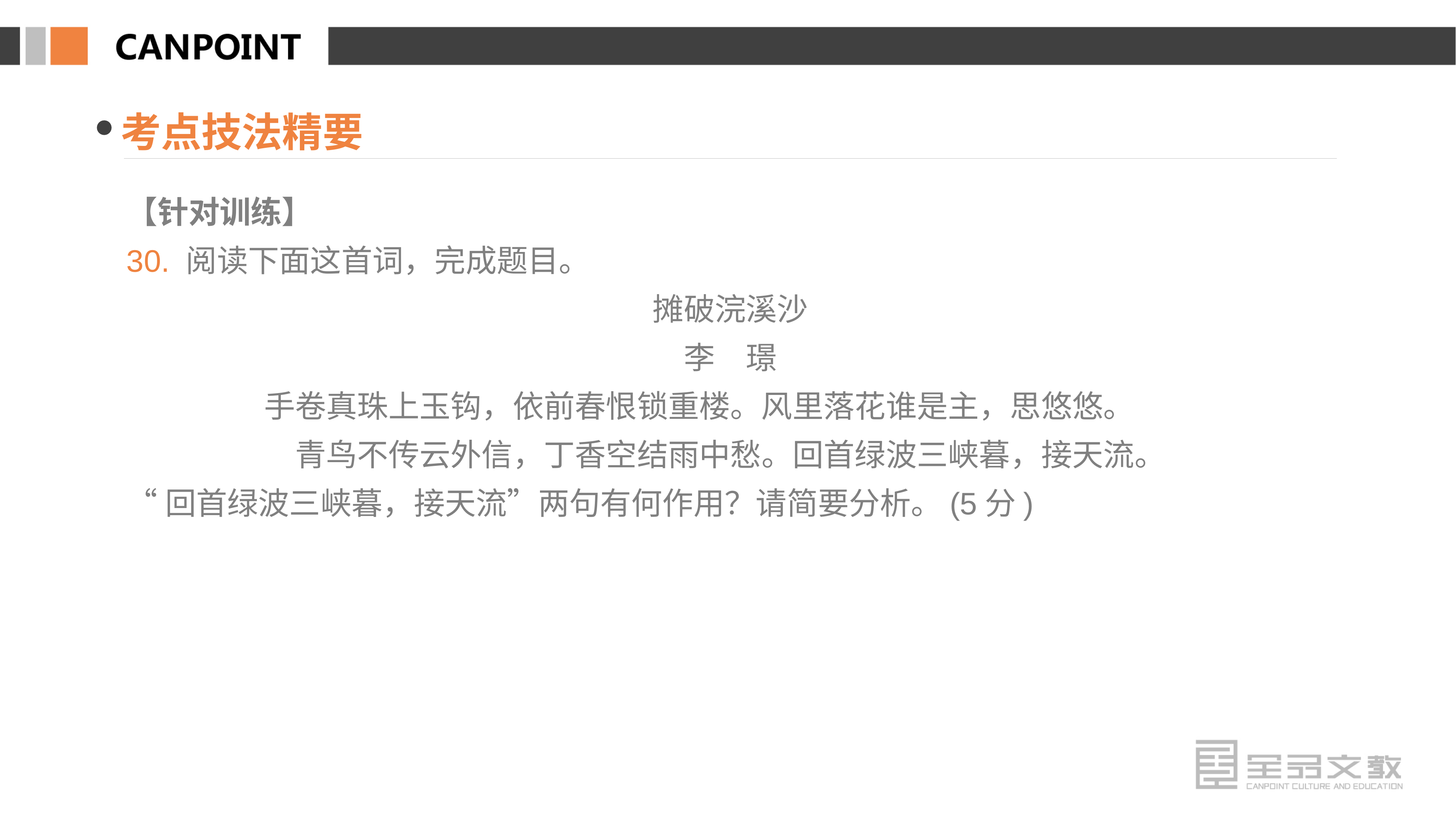

考点技法精要

【针对训练】
30. 阅读下面这首词，完成题目。
摊破浣溪沙
李　璟
手卷真珠上玉钩，依前春恨锁重楼。风里落花谁是主，思悠悠。
青鸟不传云外信，丁香空结雨中愁。回首绿波三峡暮，接天流。
“回首绿波三峡暮，接天流”两句有何作用？请简要分析。(5分)